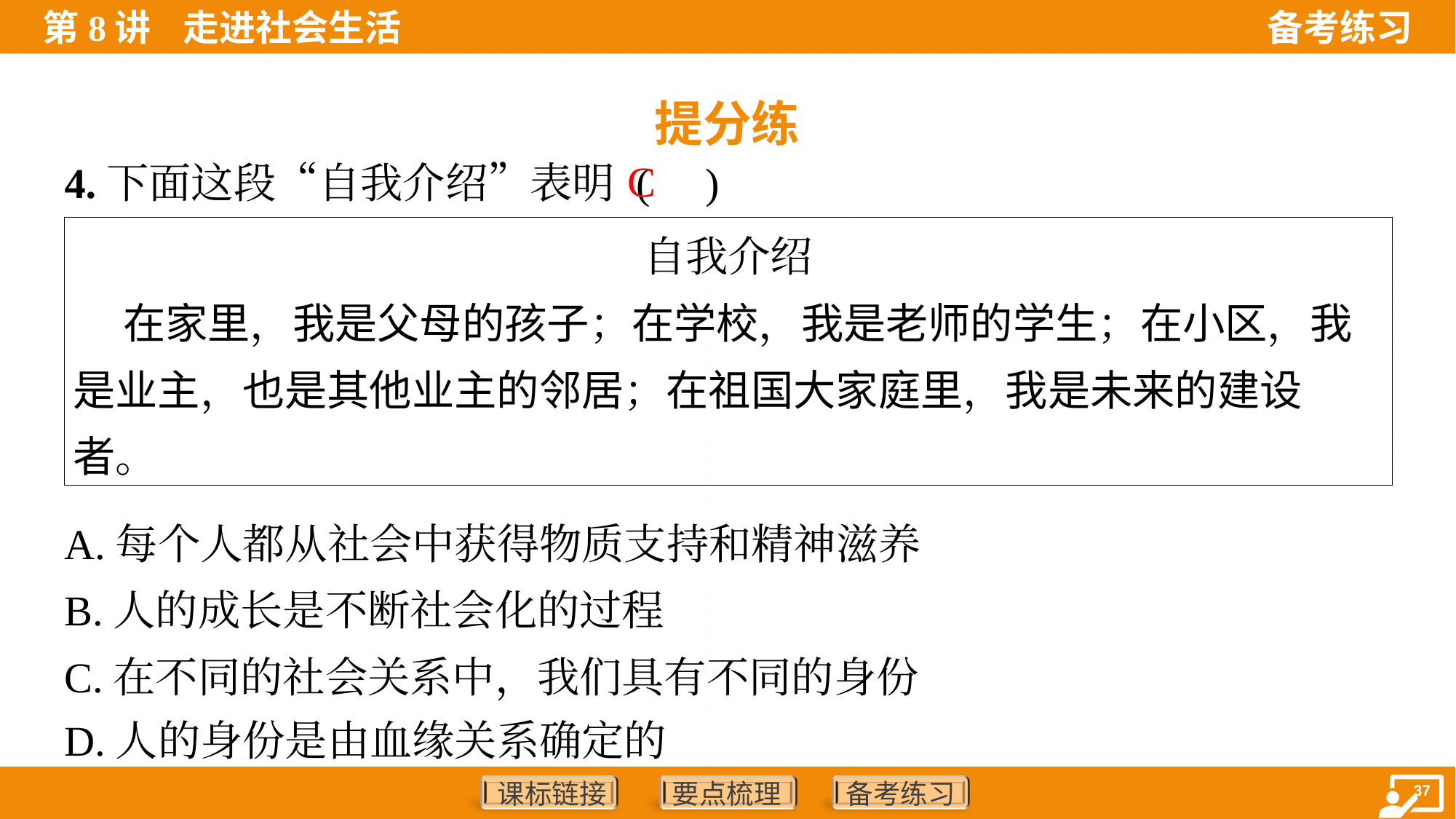

提分练
C
4.下面这段“自我介绍”表明 (     )
| 自我介绍 在家里，我是父母的孩子；在学校，我是老师的学生；在小区，我是业主，也是其他业主的邻居；在祖国大家庭里，我是未来的建设者。 |
| --- |
A.每个人都从社会中获得物质支持和精神滋养
B.人的成长是不断社会化的过程
C.在不同的社会关系中，我们具有不同的身份
D.人的身份是由血缘关系确定的